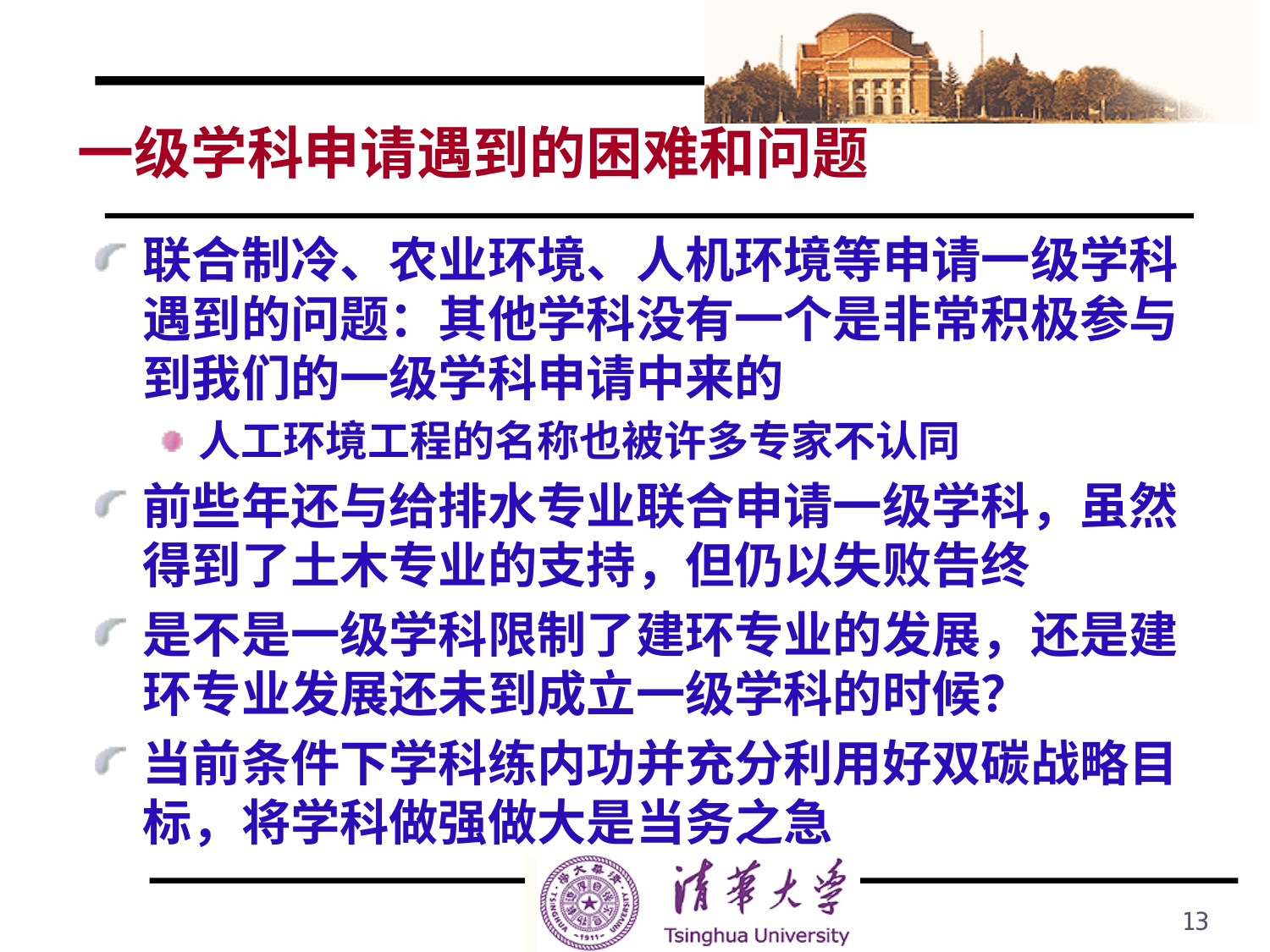

# 一级学科申请遇到的困难和问题
联合制冷、农业环境、人机环境等申请一级学科遇到的问题：其他学科没有一个是非常积极参与到我们的一级学科申请中来的
人工环境工程的名称也被许多专家不认同
前些年还与给排水专业联合申请一级学科，虽然得到了土木专业的支持，但仍以失败告终
是不是一级学科限制了建环专业的发展，还是建环专业发展还未到成立一级学科的时候？
当前条件下学科练内功并充分利用好双碳战略目标，将学科做强做大是当务之急